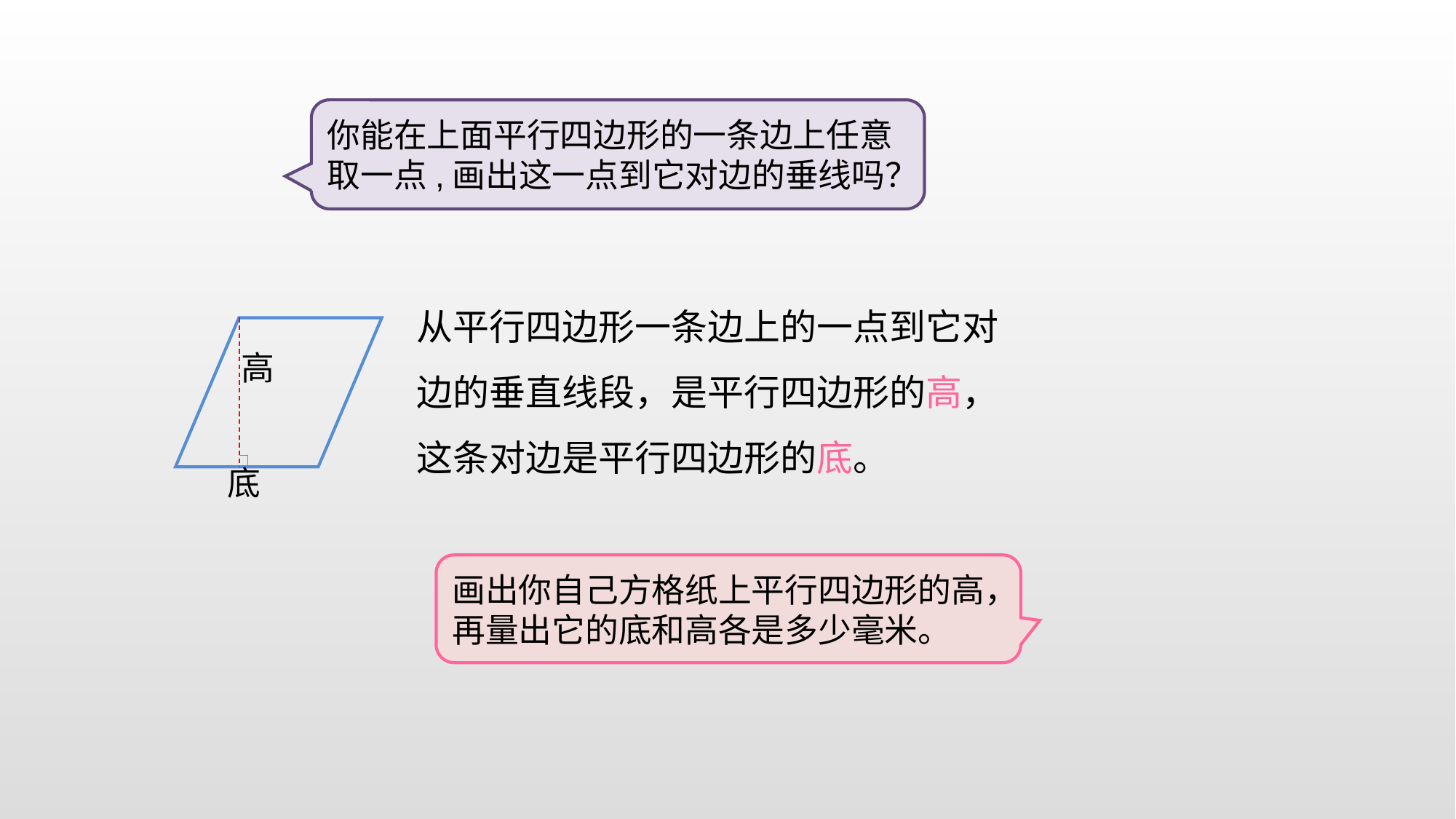

你能在上面平行四边形的一条边上任意取一点,画出这一点到它对边的垂线吗？
从平行四边形一条边上的一点到它对边的垂直线段，是平行四边形的高，这条对边是平行四边形的底。

高
底
画出你自己方格纸上平行四边形的高，再量出它的底和高各是多少毫米。